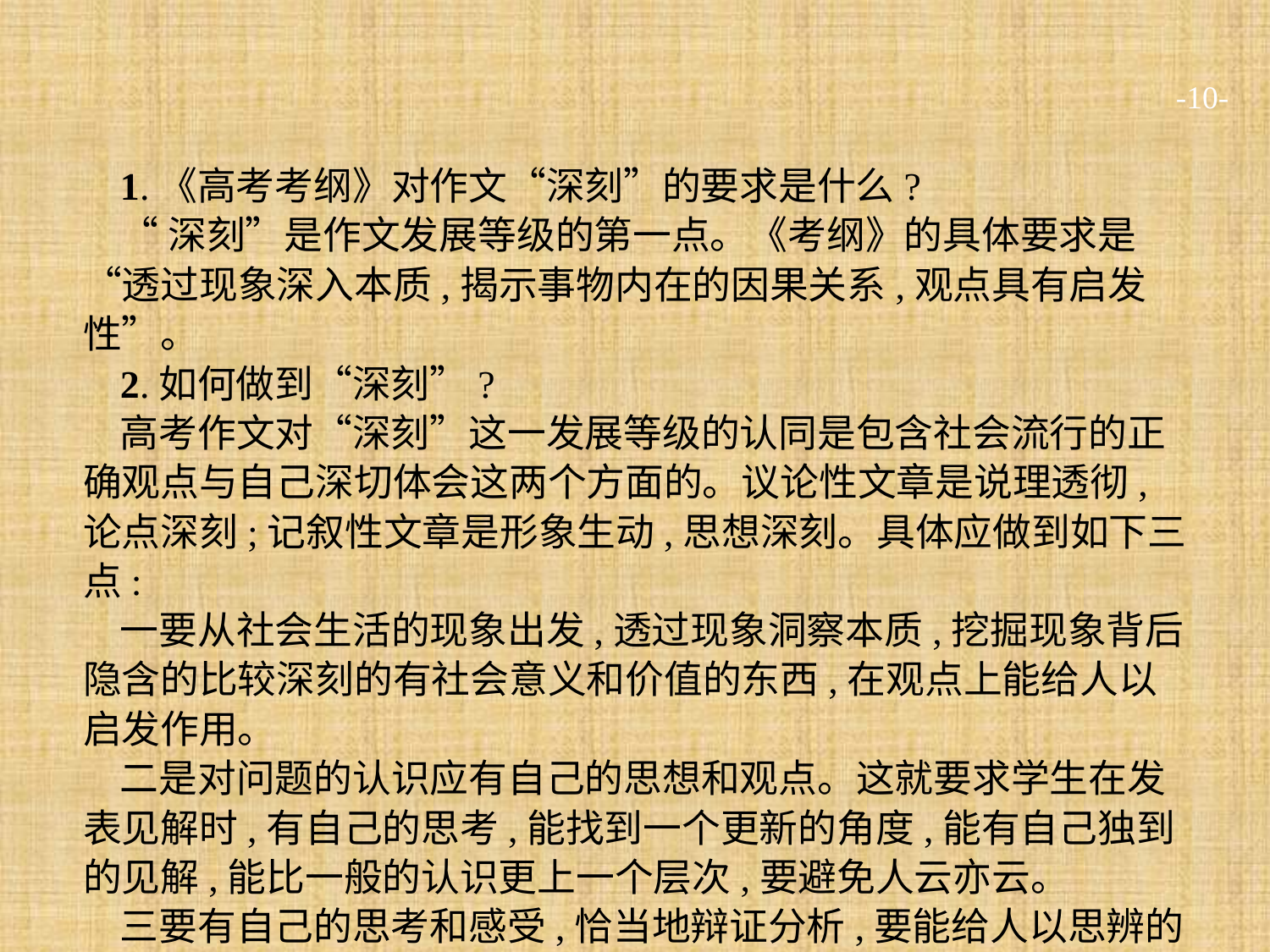

-10-
1.《高考考纲》对作文“深刻”的要求是什么?
“深刻”是作文发展等级的第一点。《考纲》的具体要求是“透过现象深入本质,揭示事物内在的因果关系,观点具有启发性”。
2.如何做到“深刻”?
高考作文对“深刻”这一发展等级的认同是包含社会流行的正确观点与自己深切体会这两个方面的。议论性文章是说理透彻,论点深刻;记叙性文章是形象生动,思想深刻。具体应做到如下三点:
一要从社会生活的现象出发,透过现象洞察本质,挖掘现象背后隐含的比较深刻的有社会意义和价值的东西,在观点上能给人以启发作用。
二是对问题的认识应有自己的思想和观点。这就要求学生在发表见解时,有自己的思考,能找到一个更新的角度,能有自己独到的见解,能比一般的认识更上一个层次,要避免人云亦云。
三要有自己的思考和感受,恰当地辩证分析,要能给人以思辨的力量和气势,使文章脱颖而出。